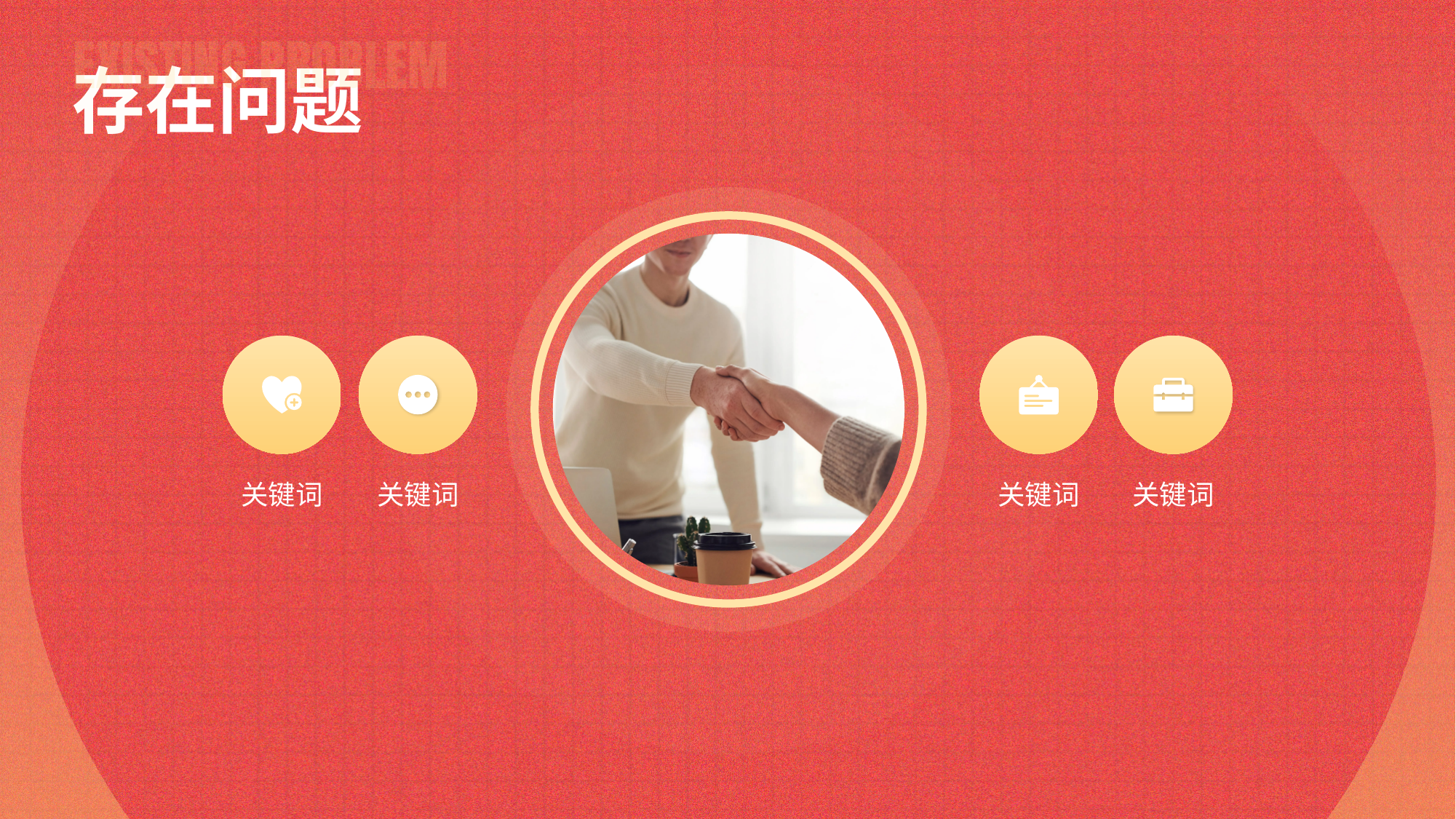

EXISTING PROBLEM
存在问题

关键词
关键词
关键词
关键词